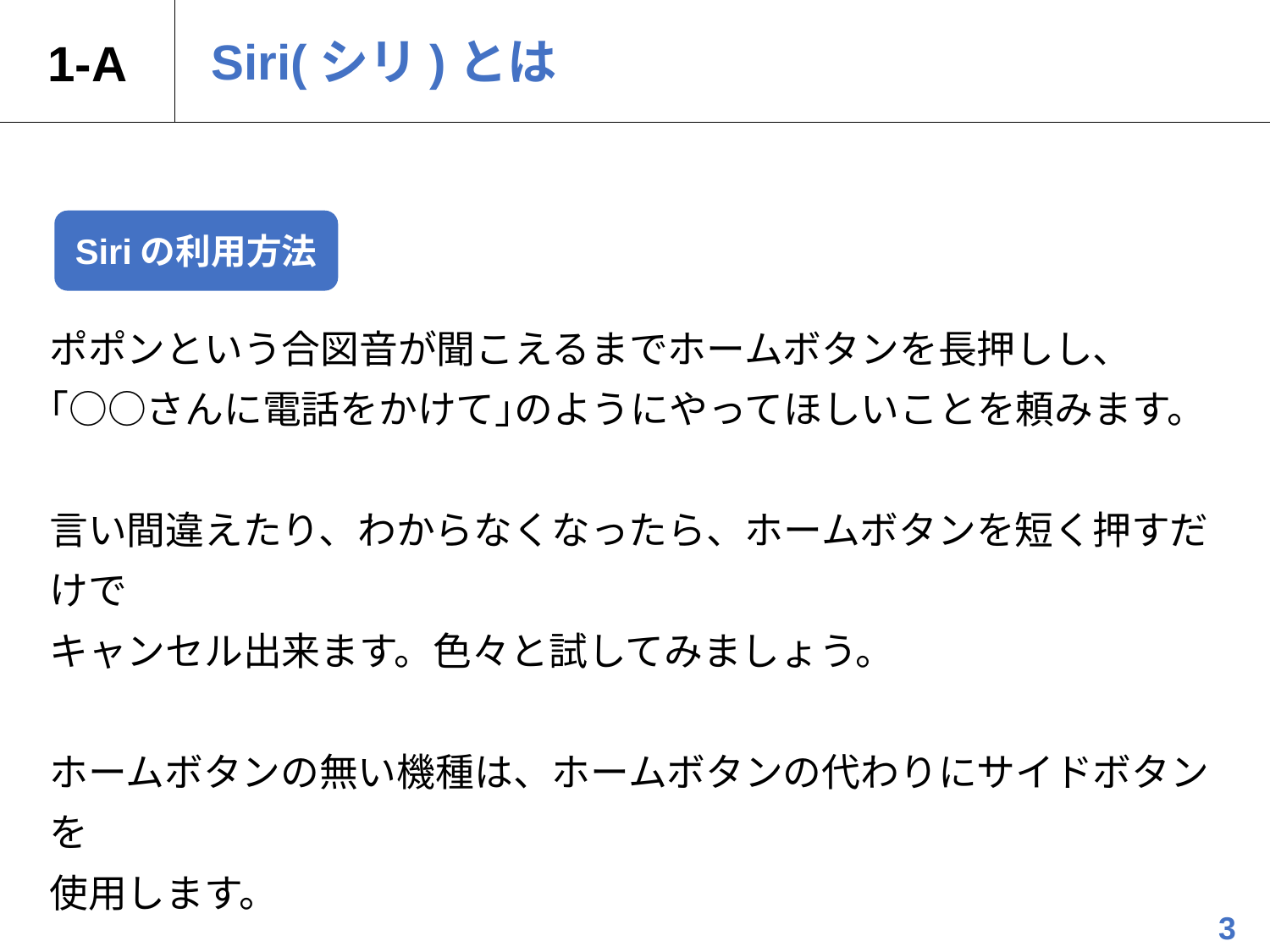

# 1-A
Siri(シリ)とは
Siriの利用方法
ポポンという合図音が聞こえるまでホームボタンを長押しし、
｢○○さんに電話をかけて｣のようにやってほしいことを頼みます。

言い間違えたり、わからなくなったら、ホームボタンを短く押すだけで
キャンセル出来ます。色々と試してみましょう。

ホームボタンの無い機種は、ホームボタンの代わりにサイドボタンを
使用します。​
3